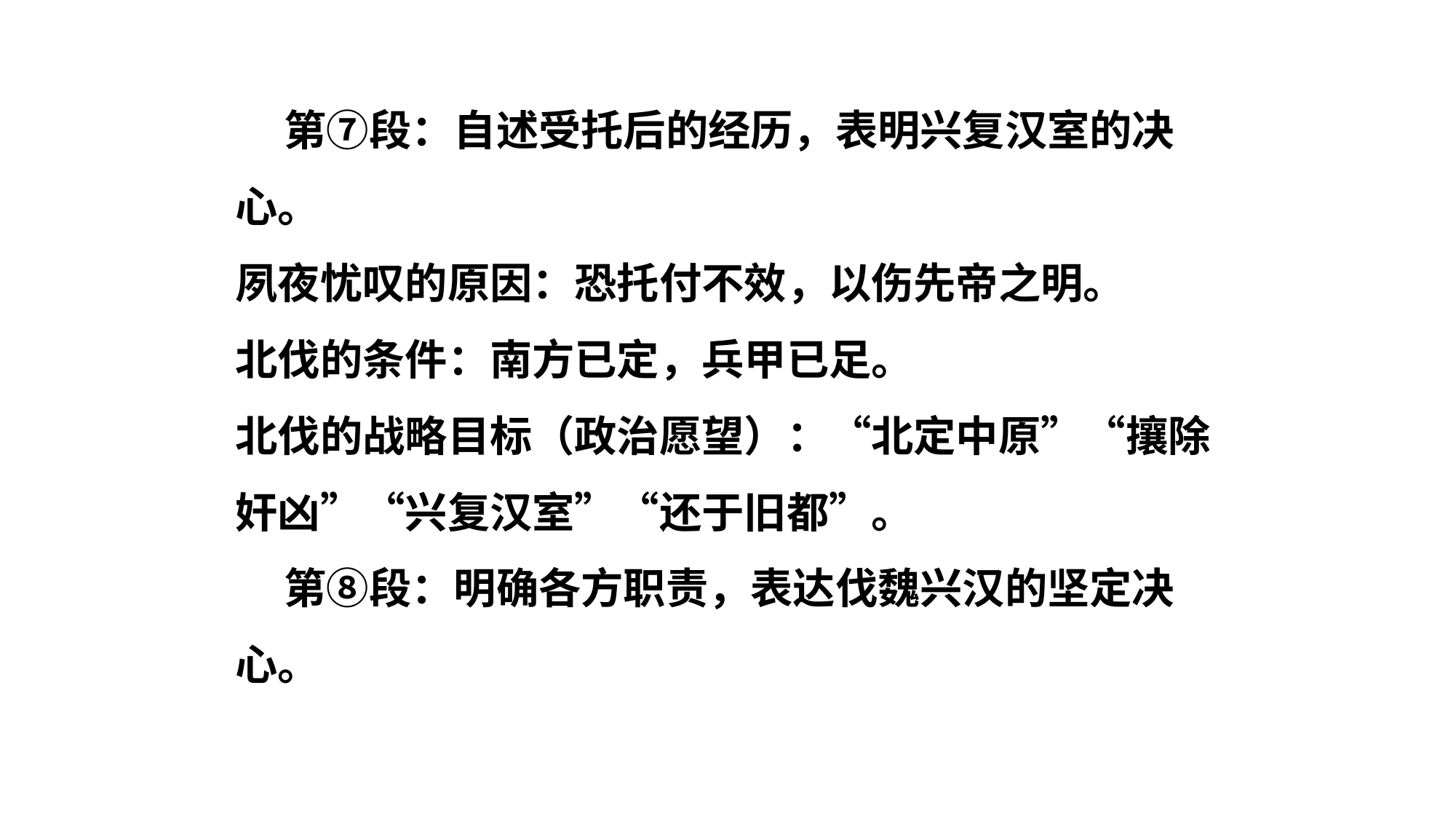

第⑦段：自述受托后的经历，表明兴复汉室的决心。
夙夜忧叹的原因：恐托付不效，以伤先帝之明。
北伐的条件：南方已定，兵甲已足。
北伐的战略目标（政治愿望）：“北定中原”“攘除奸凶”“兴复汉室”“还于旧都”。
    第⑧段：明确各方职责，表达伐魏兴汉的坚定决心。